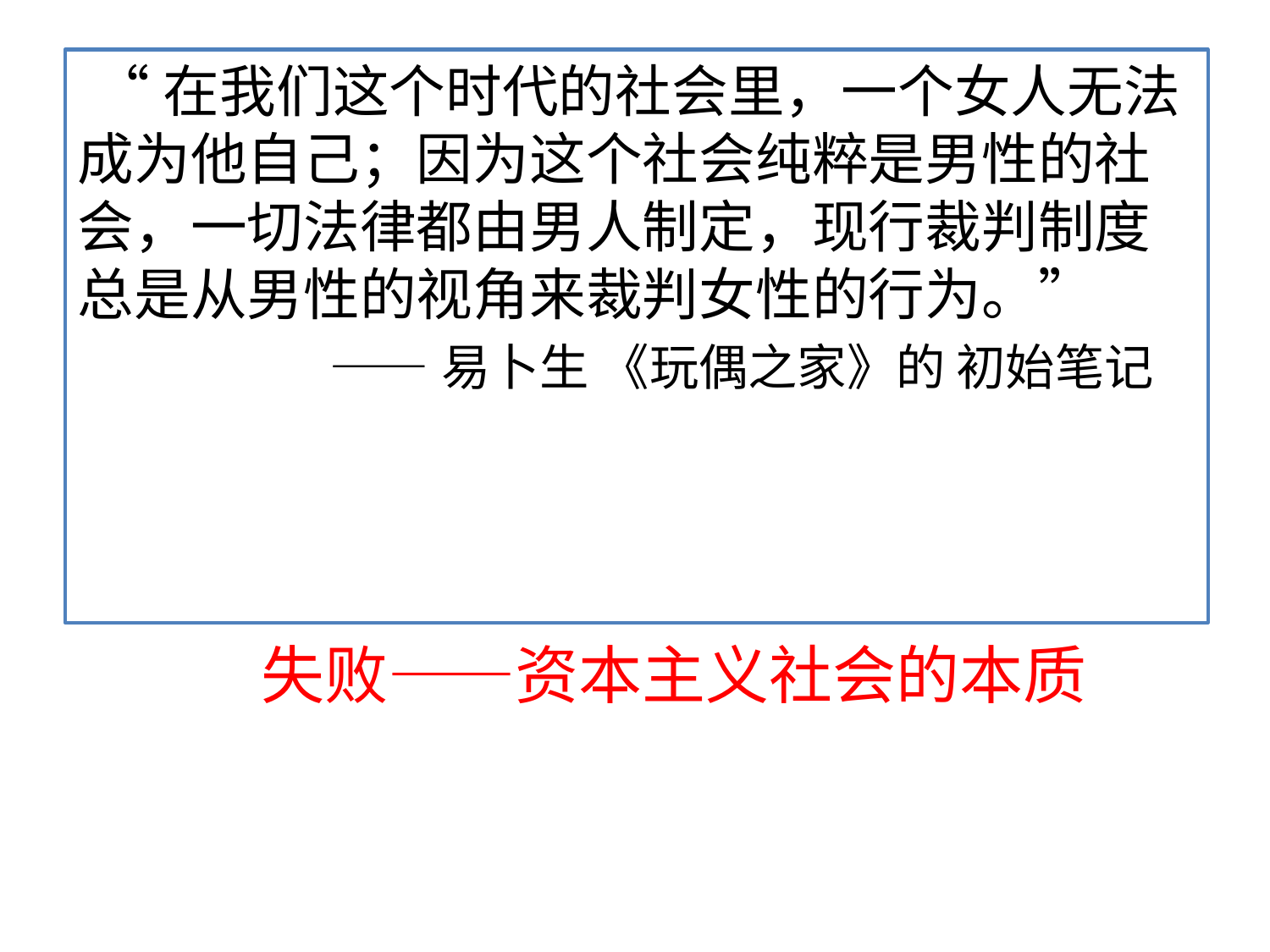

#
 “在我们这个时代的社会里，一个女人无法成为他自己；因为这个社会纯粹是男性的社会，一切法律都由男人制定，现行裁判制度总是从男性的视角来裁判女性的行为。”
                       ——易卜生 《玩偶之家》的 初始笔记
失败——资本主义社会的本质